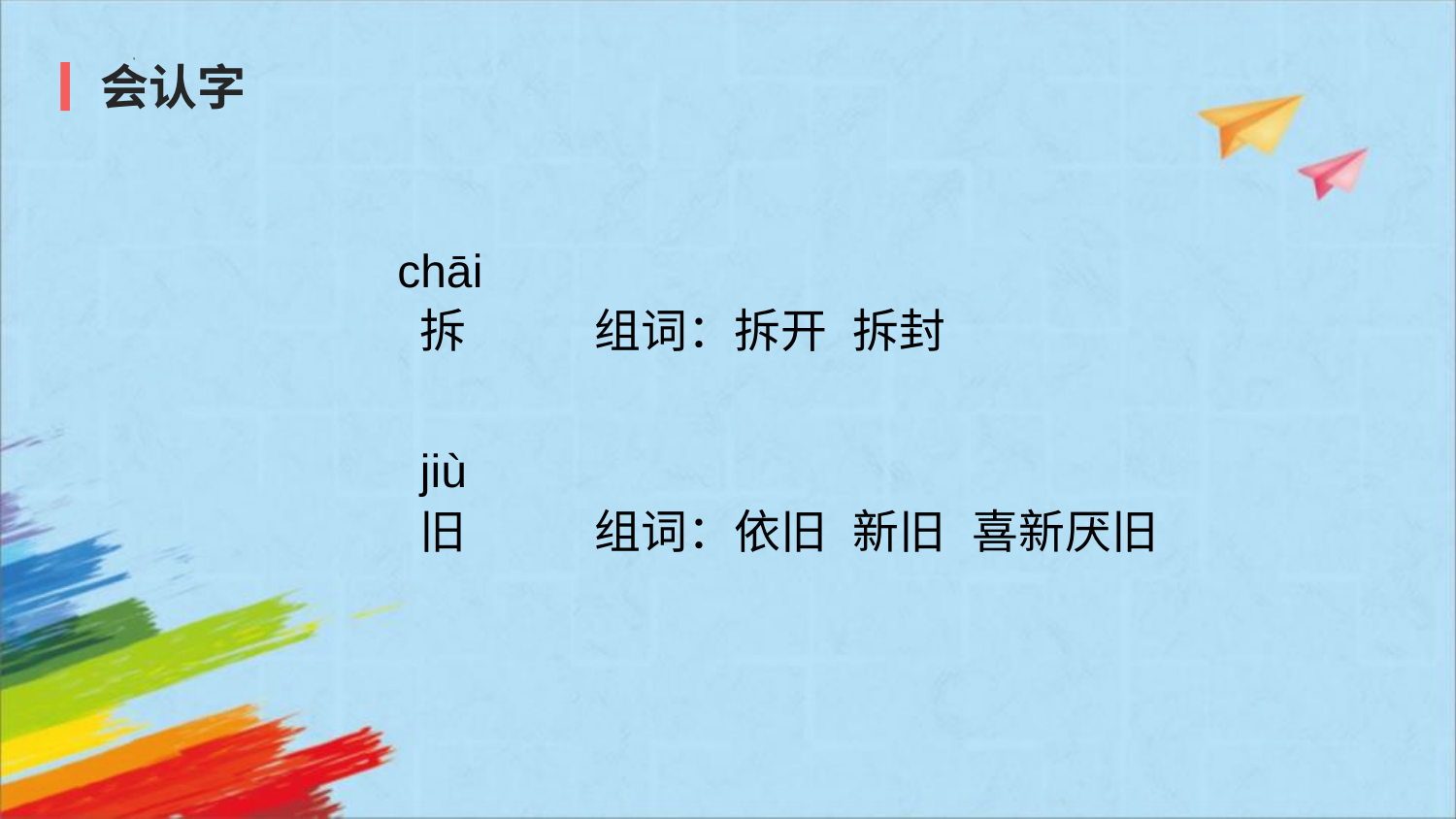

会认字

chāi
拆
组词：拆开  拆封
jiù
旧
组词：依旧  新旧  喜新厌旧